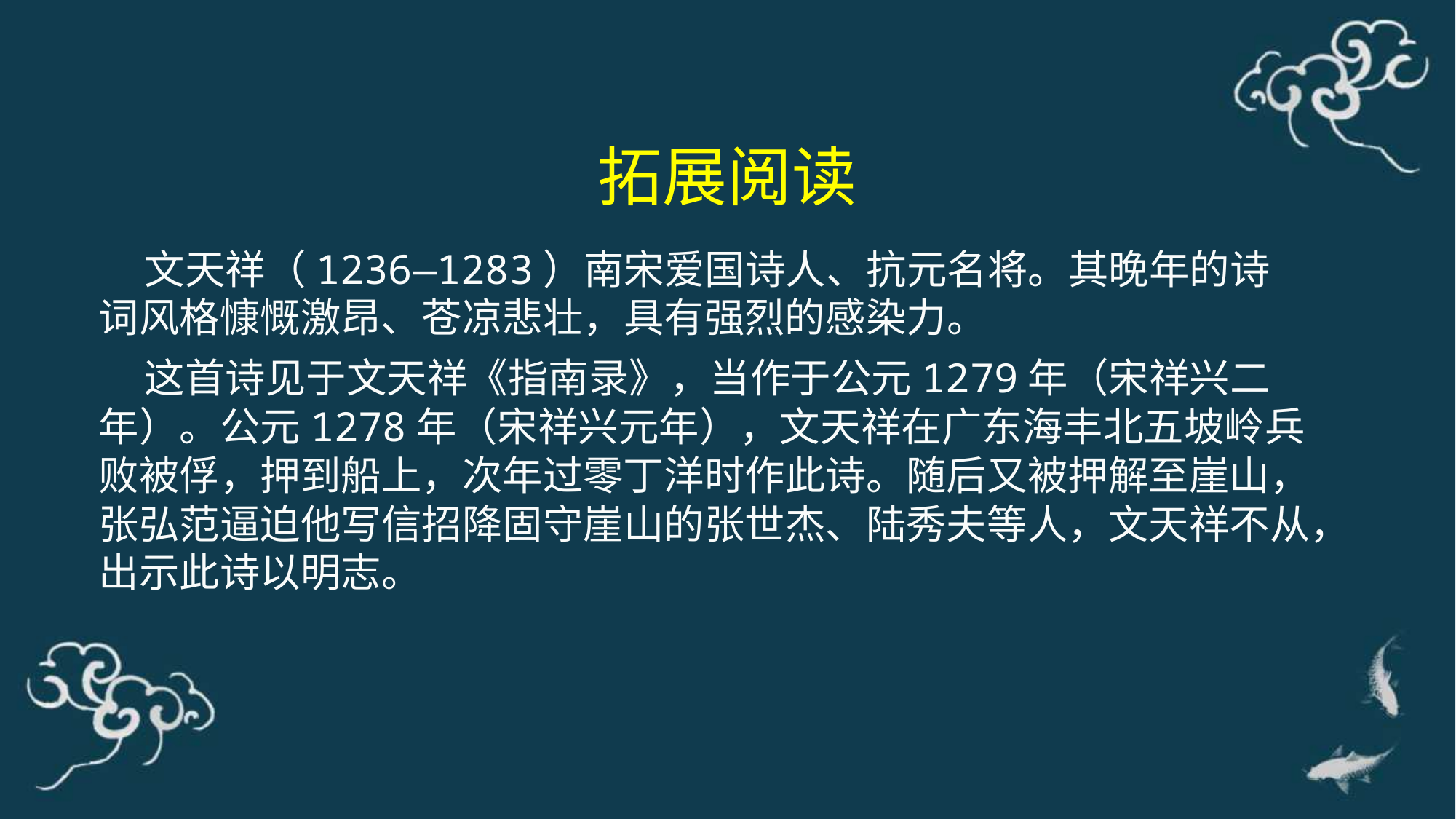

拓展阅读
    文天祥（1236—1283）南宋爱国诗人、抗元名将。其晚年的诗词风格慷慨激昂、苍凉悲壮，具有强烈的感染力。
    这首诗见于文天祥《指南录》，当作于公元1279年（宋祥兴二年）。公元1278年（宋祥兴元年），文天祥在广东海丰北五坡岭兵败被俘，押到船上，次年过零丁洋时作此诗。随后又被押解至崖山，张弘范逼迫他写信招降固守崖山的张世杰、陆秀夫等人，文天祥不从，出示此诗以明志。